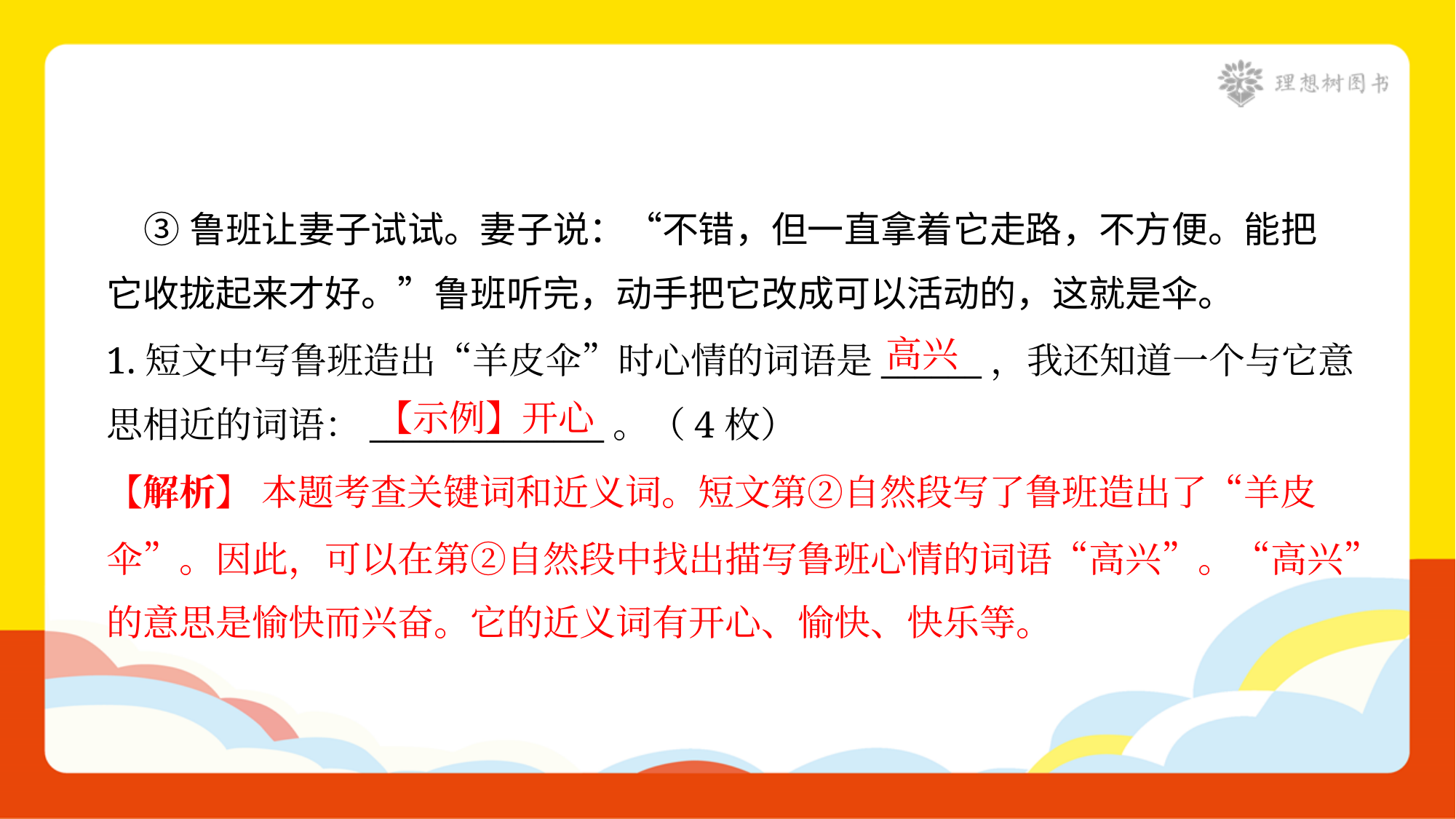

③鲁班让妻子试试。妻子说：“不错，但一直拿着它走路，不方便。能把
它收拢起来才好。”鲁班听完，动手把它改成可以活动的，这就是伞。
高兴
1.短文中写鲁班造出“羊皮伞”时心情的词语是______，我还知道一个与它意
思相近的词语：______________。（4枚）
【示例】开心
【解析】 本题考查关键词和近义词。短文第②自然段写了鲁班造出了“羊皮
伞”。因此，可以在第②自然段中找出描写鲁班心情的词语“高兴”。“高兴”
的意思是愉快而兴奋。它的近义词有开心、愉快、快乐等。